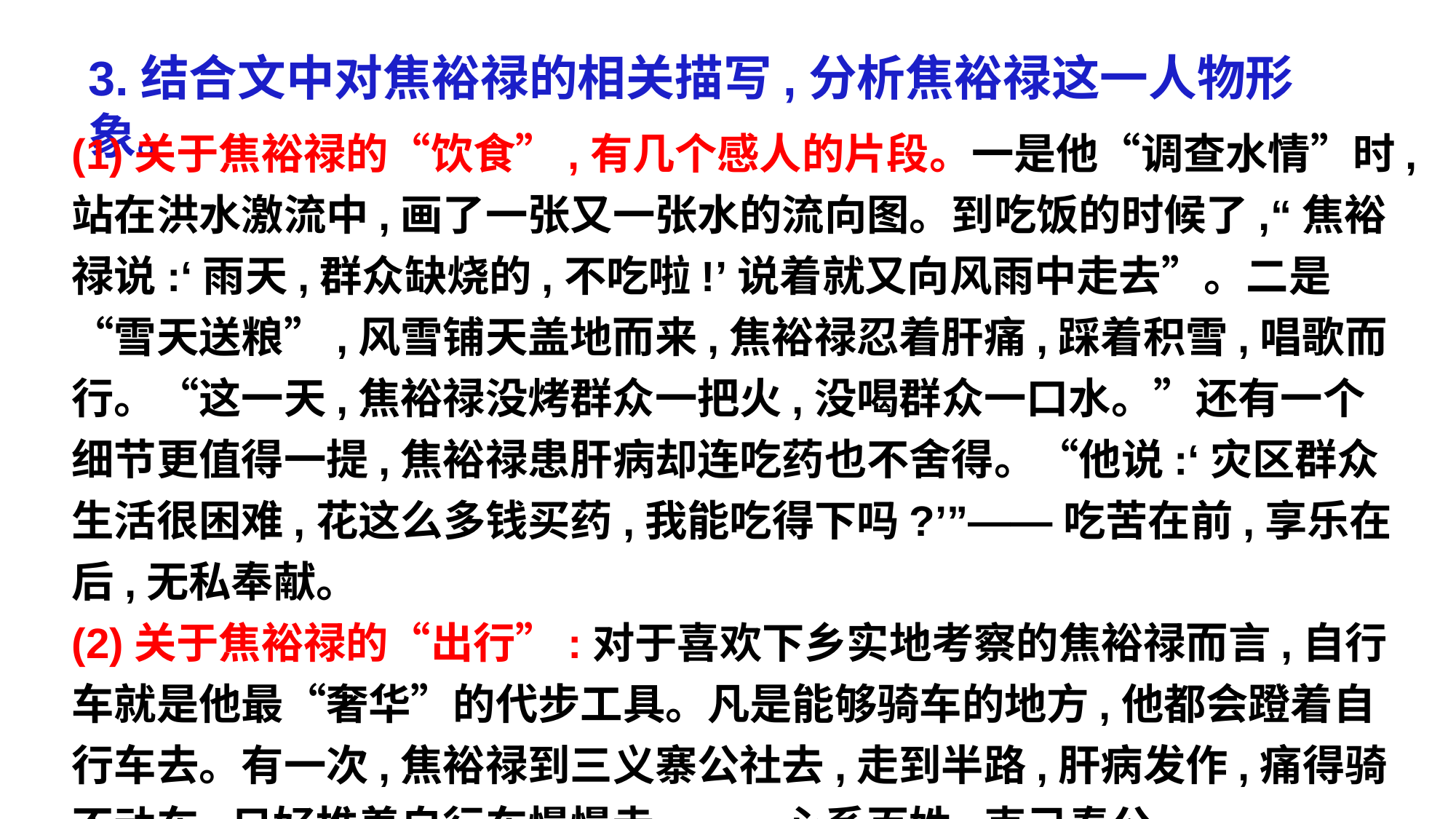

3.结合文中对焦裕禄的相关描写,分析焦裕禄这一人物形象。
(1)关于焦裕禄的“饮食”,有几个感人的片段。一是他“调查水情”时,站在洪水激流中,画了一张又一张水的流向图。到吃饭的时候了,“焦裕禄说:‘雨天,群众缺烧的,不吃啦!’说着就又向风雨中走去”。二是“雪天送粮”,风雪铺天盖地而来,焦裕禄忍着肝痛,踩着积雪,唱歌而行。“这一天,焦裕禄没烤群众一把火,没喝群众一口水。”还有一个细节更值得一提,焦裕禄患肝病却连吃药也不舍得。“他说:‘灾区群众生活很困难,花这么多钱买药,我能吃得下吗?’”——吃苦在前,享乐在后,无私奉献。
(2)关于焦裕禄的“出行”:对于喜欢下乡实地考察的焦裕禄而言,自行车就是他最“奢华”的代步工具。凡是能够骑车的地方,他都会蹬着自行车去。有一次,焦裕禄到三义寨公社去,走到半路,肝病发作,痛得骑不动车,只好推着自行车慢慢走。——心系百姓,克己奉公。